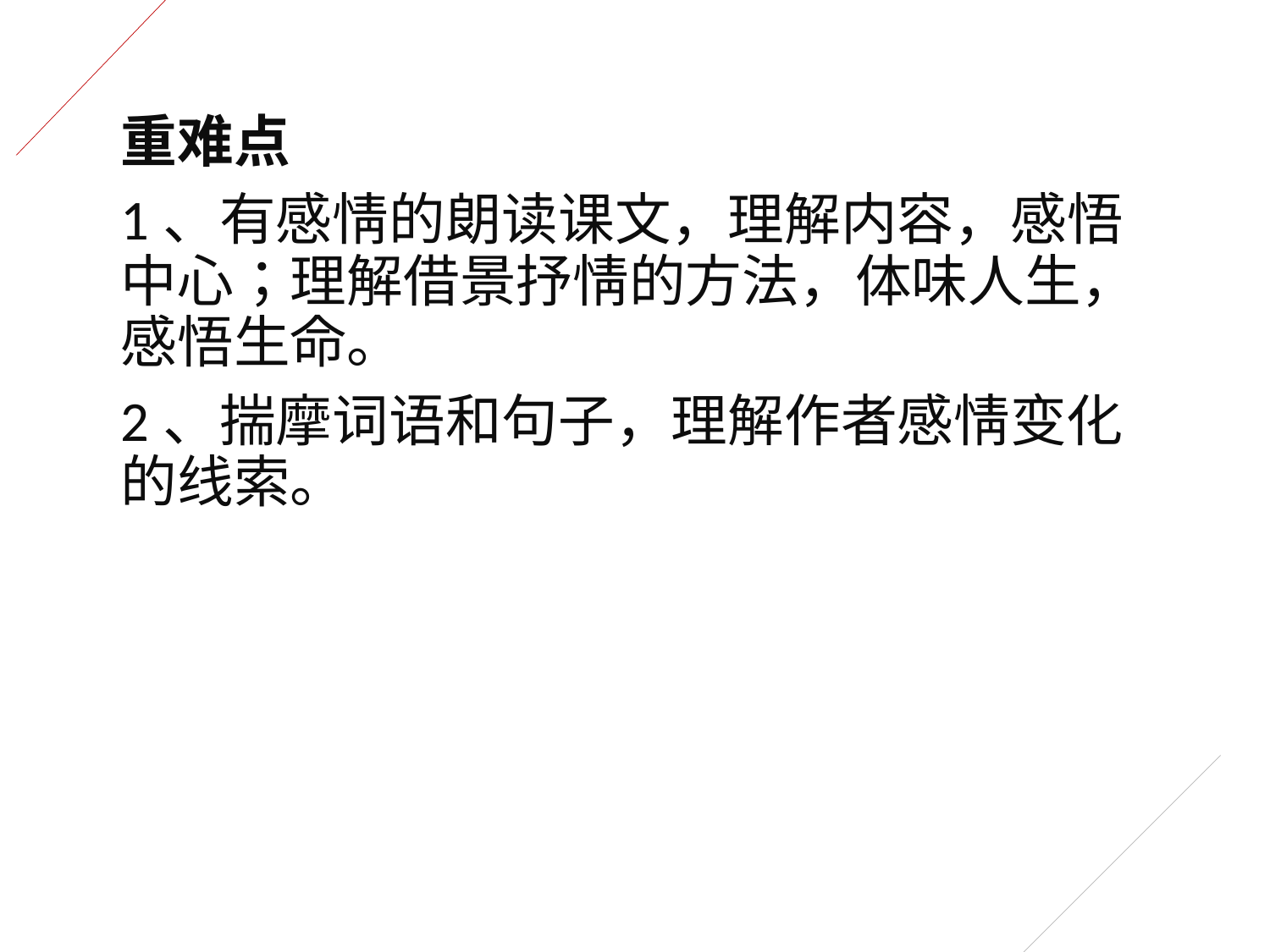

重难点
1、有感情的朗读课文，理解内容，感悟中心；理解借景抒情的方法，体味人生，感悟生命。
2、揣摩词语和句子，理解作者感情变化的线索。